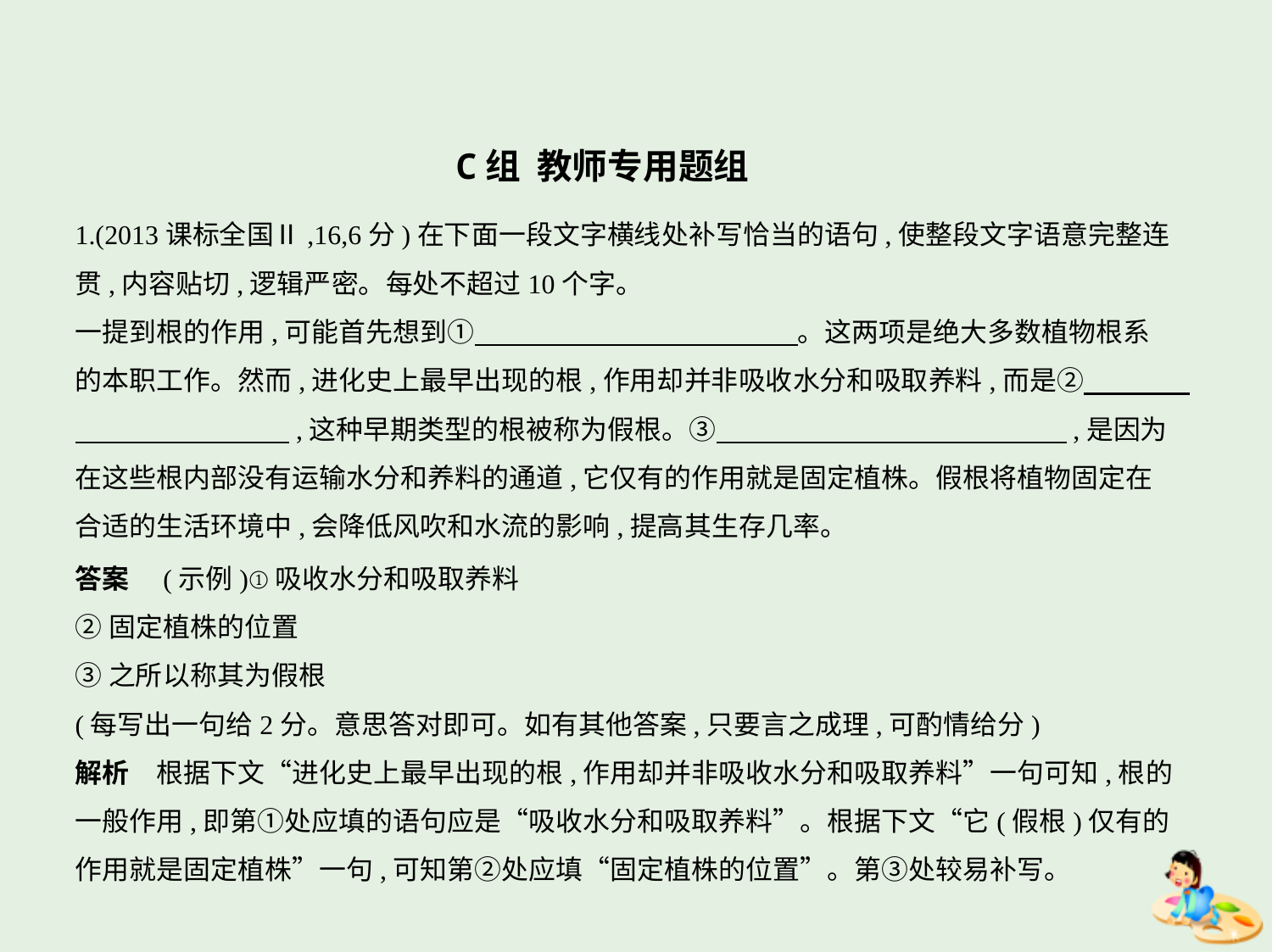

C组  教师专用题组
1.(2013课标全国Ⅱ,16,6分)在下面一段文字横线处补写恰当的语句,使整段文字语意完整连
贯,内容贴切,逻辑严密。每处不超过10个字。
一提到根的作用,可能首先想到①　　　　　　　　　　　    。这两项是绝大多数植物根系
的本职工作。然而,进化史上最早出现的根,作用却并非吸收水分和吸取养料,而是②　　　    
　　　　　　　    ,这种早期类型的根被称为假根。③　　　　　　　　　　　　    ,是因为
在这些根内部没有运输水分和养料的通道,它仅有的作用就是固定植株。假根将植物固定在
合适的生活环境中,会降低风吹和水流的影响,提高其生存几率。
答案　(示例)①吸收水分和吸取养料
②固定植株的位置
③之所以称其为假根
(每写出一句给2分。意思答对即可。如有其他答案,只要言之成理,可酌情给分)
解析　根据下文“进化史上最早出现的根,作用却并非吸收水分和吸取养料”一句可知,根的
一般作用,即第①处应填的语句应是“吸收水分和吸取养料”。根据下文“它(假根)仅有的
作用就是固定植株”一句,可知第②处应填“固定植株的位置”。第③处较易补写。